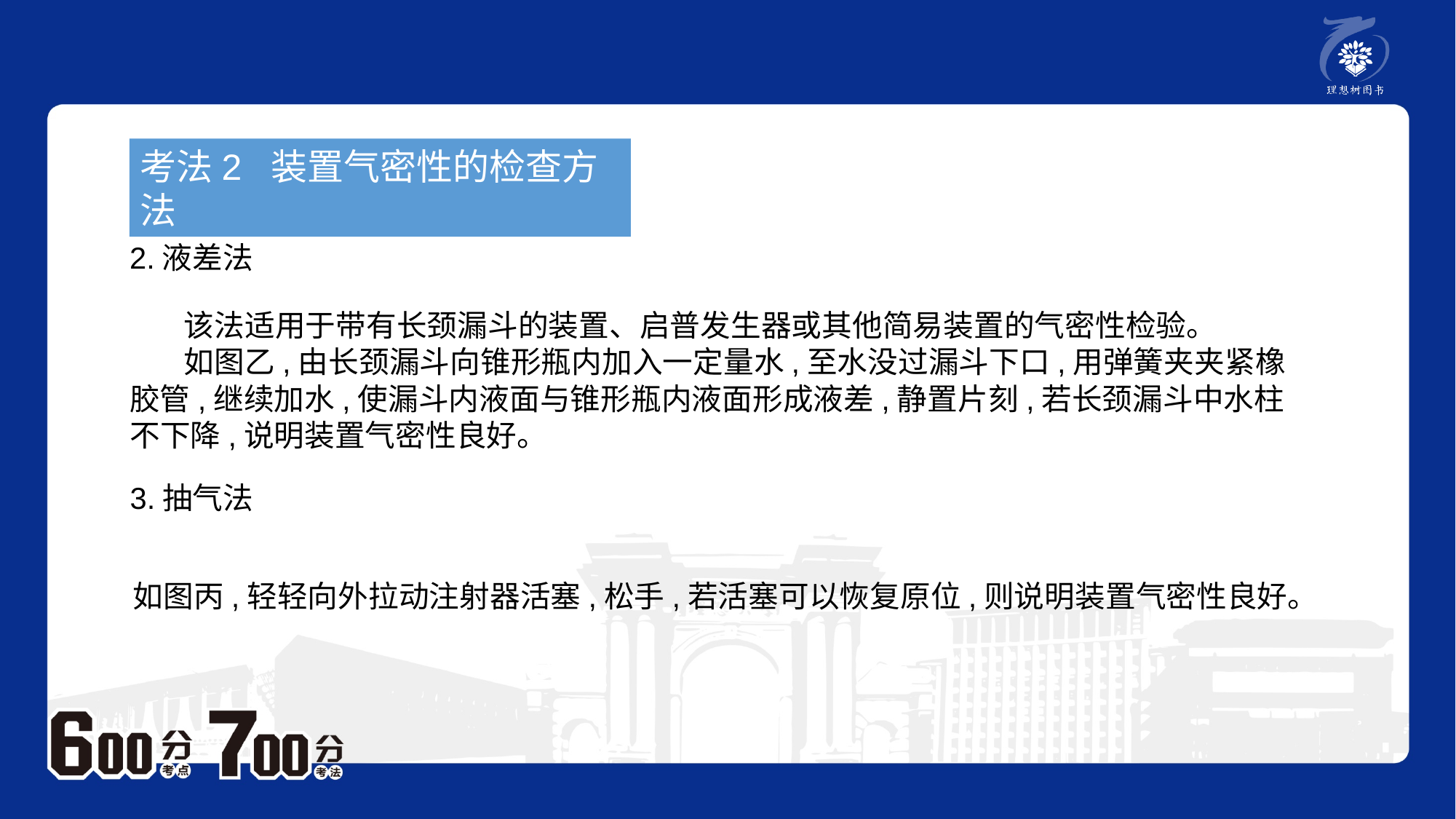

考法2  装置气密性的检查方法
2.液差法
       该法适用于带有长颈漏斗的装置、启普发生器或其他简易装置的气密性检验。
       如图乙,由长颈漏斗向锥形瓶内加入一定量水,至水没过漏斗下口,用弹簧夹夹紧橡胶管,继续加水,使漏斗内液面与锥形瓶内液面形成液差,静置片刻,若长颈漏斗中水柱不下降,说明装置气密性良好。
3.抽气法

      如图丙,轻轻向外拉动注射器活塞,松手,若活塞可以恢复原位,则说明装置气密性良好。